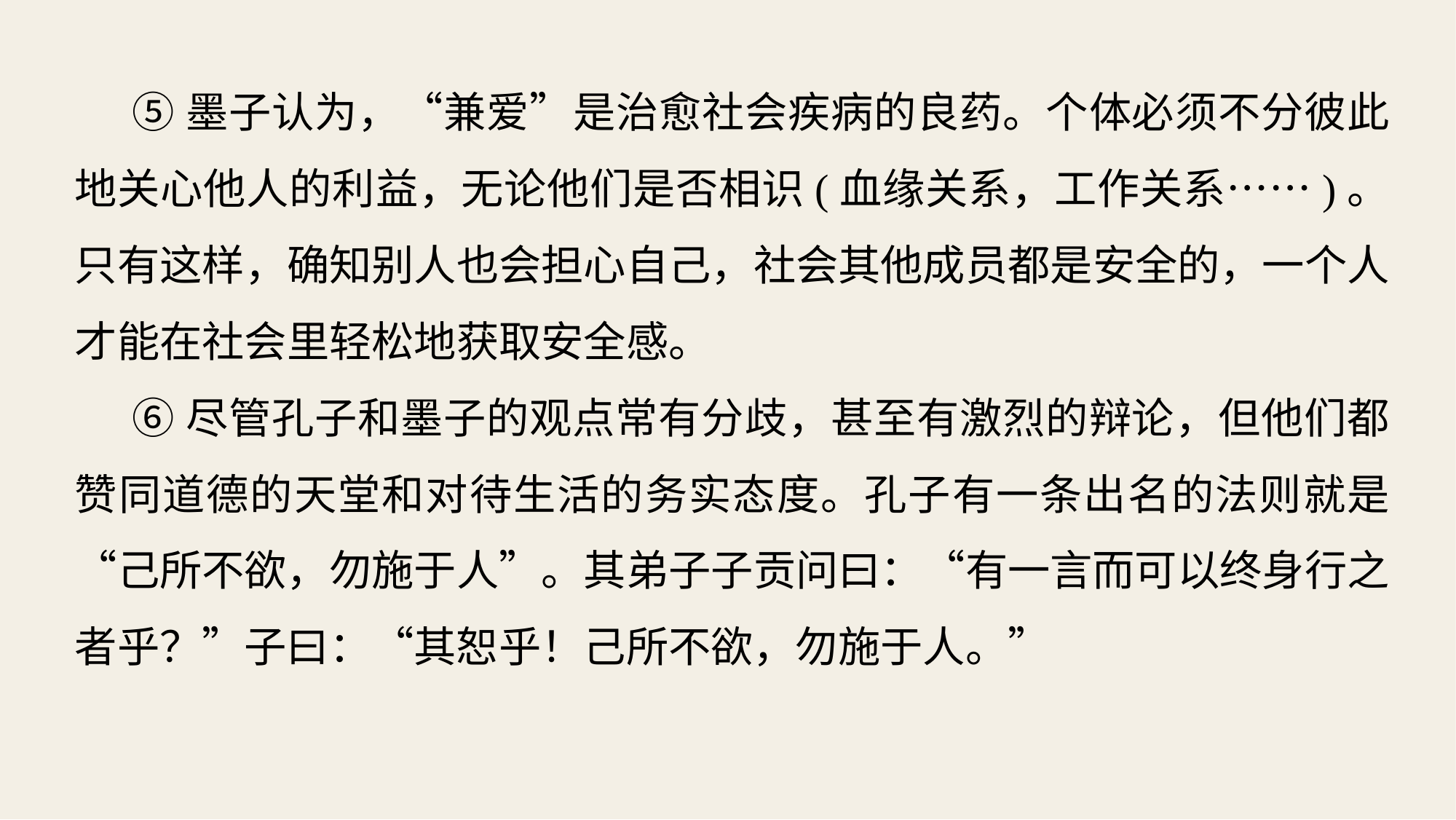

⑤墨子认为，“兼爱”是治愈社会疾病的良药。个体必须不分彼此地关心他人的利益，无论他们是否相识(血缘关系，工作关系……)。只有这样，确知别人也会担心自己，社会其他成员都是安全的，一个人才能在社会里轻松地获取安全感。
  ⑥尽管孔子和墨子的观点常有分歧，甚至有激烈的辩论，但他们都赞同道德的天堂和对待生活的务实态度。孔子有一条出名的法则就是“己所不欲，勿施于人”。其弟子子贡问曰：“有一言而可以终身行之者乎？”子曰：“其恕乎！己所不欲，勿施于人。”